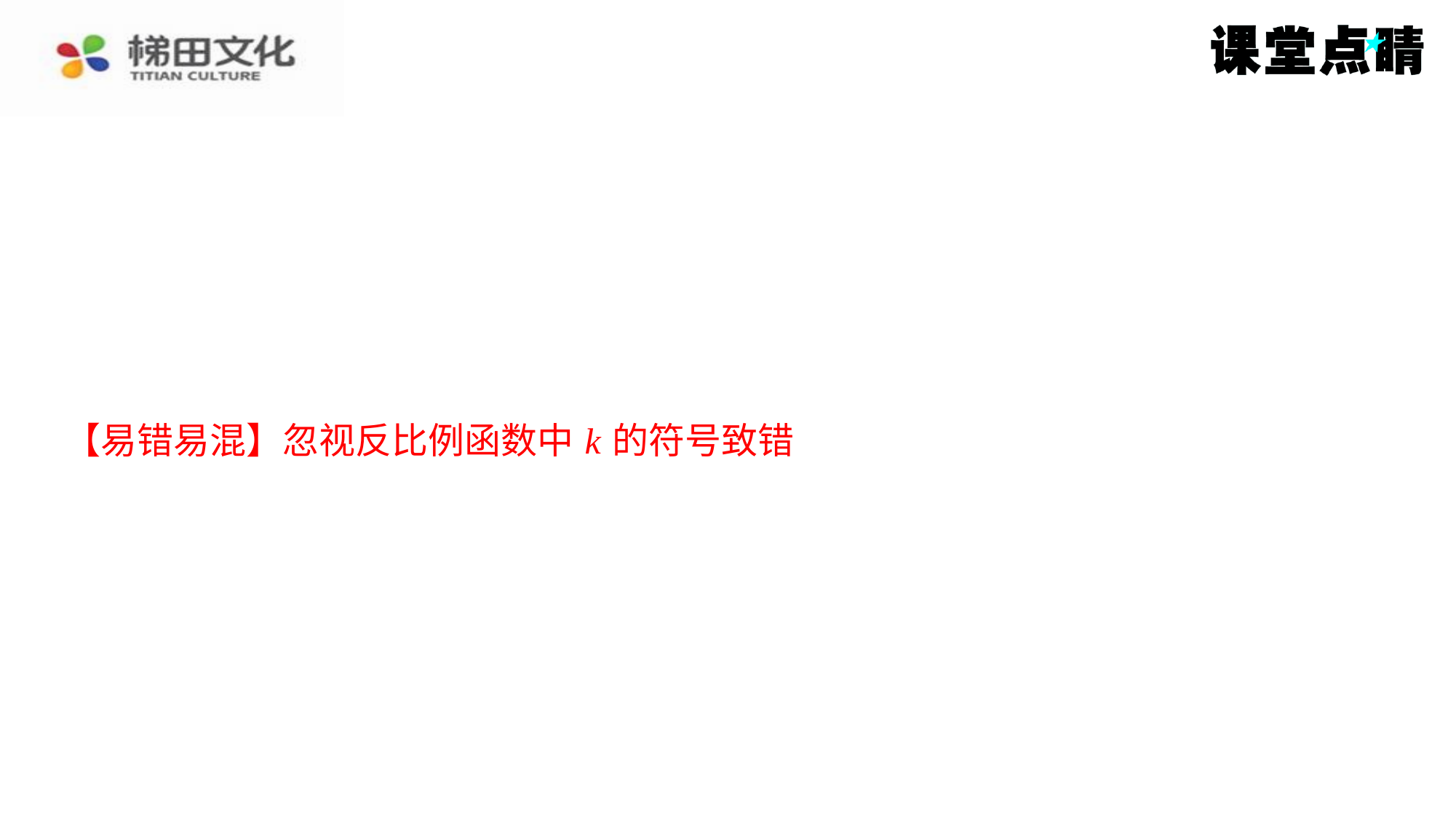

【易错易混】忽视反比例函数中 k 的符号致错
【易错易混】忽视反比例函数中 k 的符号致错